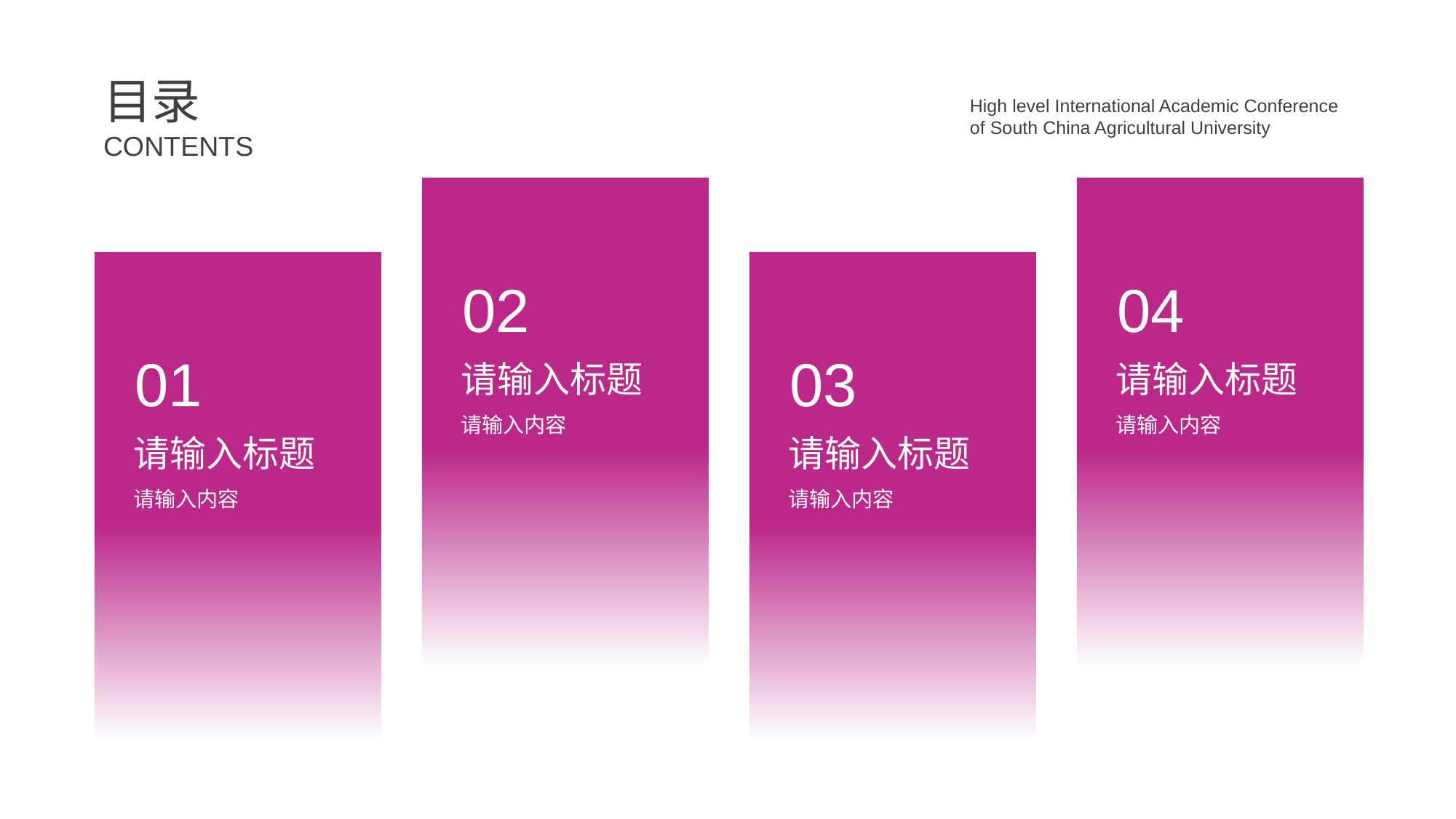

目录
CONTENTS
High level International Academic Conference
of South China Agricultural University

02
请输入标题
请输入内容

04
请输入标题
请输入内容

01
请输入标题
请输入内容

03
请输入标题
请输入内容
4
请输入
标题
请输入内容请输入内容请输入内容请输入内容请输入内容请输入内容请输入内容请输入内容请输入内容请输入内容请输入内容请输入内容请输入内容请输入内容请输入内容请输入内容